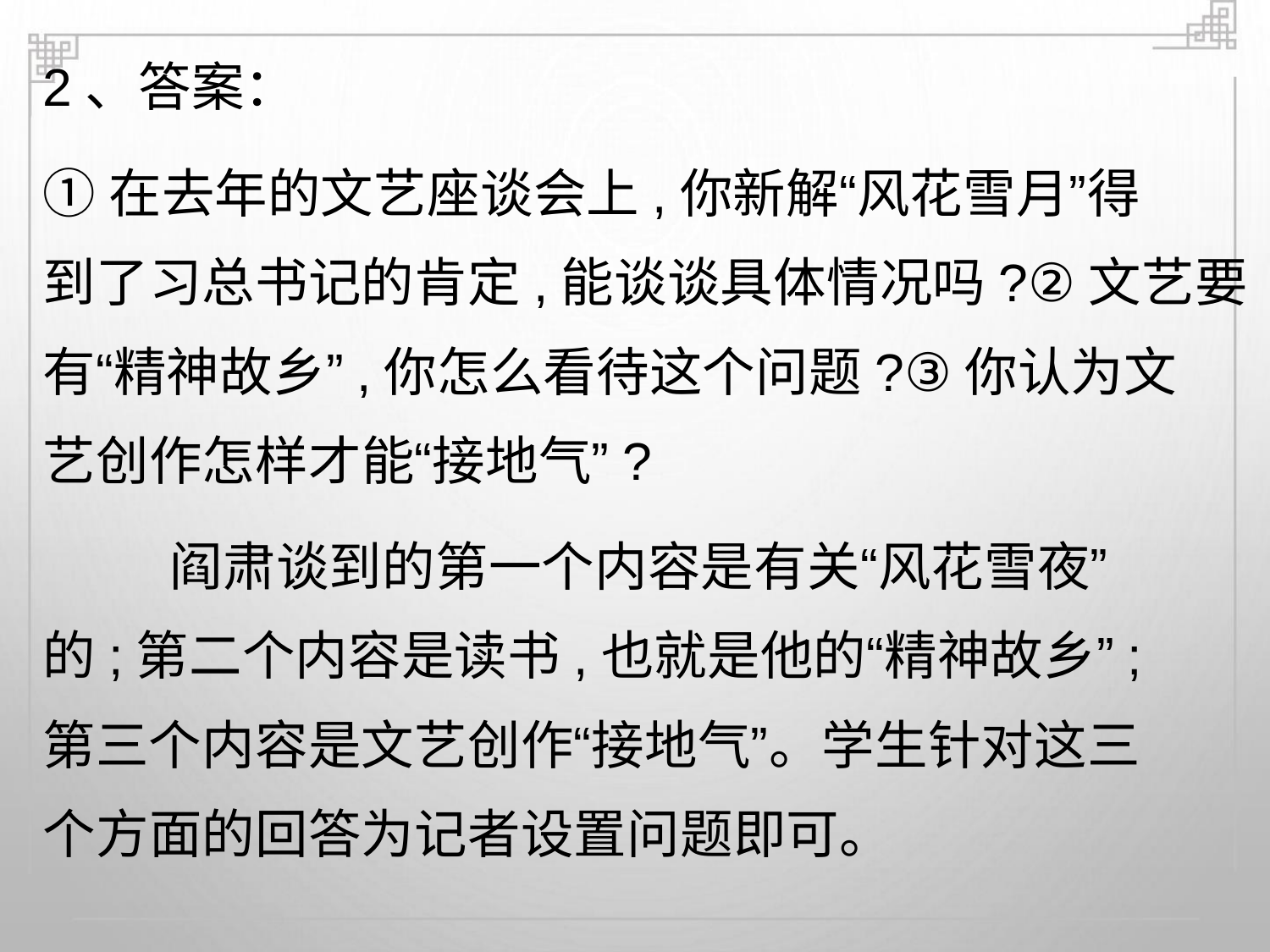

2、答案：
①在去年的文艺座谈会上,你新解“风花雪月”得
到了习总书记的肯定,能谈谈具体情况吗?②文艺要
有“精神故乡”,你怎么看待这个问题?③你认为文
艺创作怎样才能“接地气”?
阎肃谈到的第一个内容是有关“风花雪夜”
的;第二个内容是读书,也就是他的“精神故乡”;
第三个内容是文艺创作“接地气”。学生针对这三
个方面的回答为记者设置问题即可。